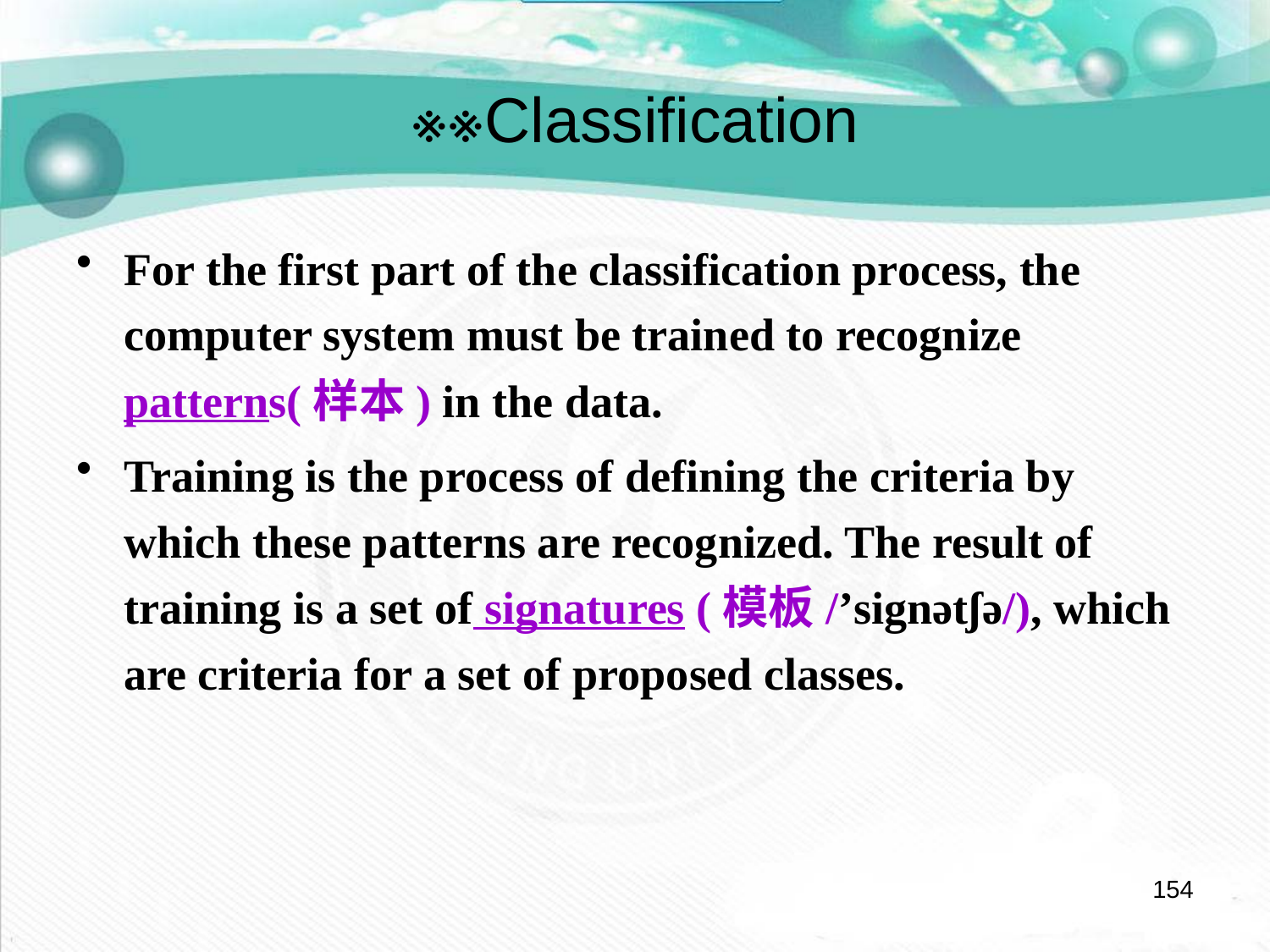

# ※※Classification
For the first part of the classification process, the computer system must be trained to recognize patterns(样本) in the data.
Training is the process of defining the criteria by which these patterns are recognized. The result of training is a set of signatures (模板/’signətʃə/), which are criteria for a set of proposed classes.
154